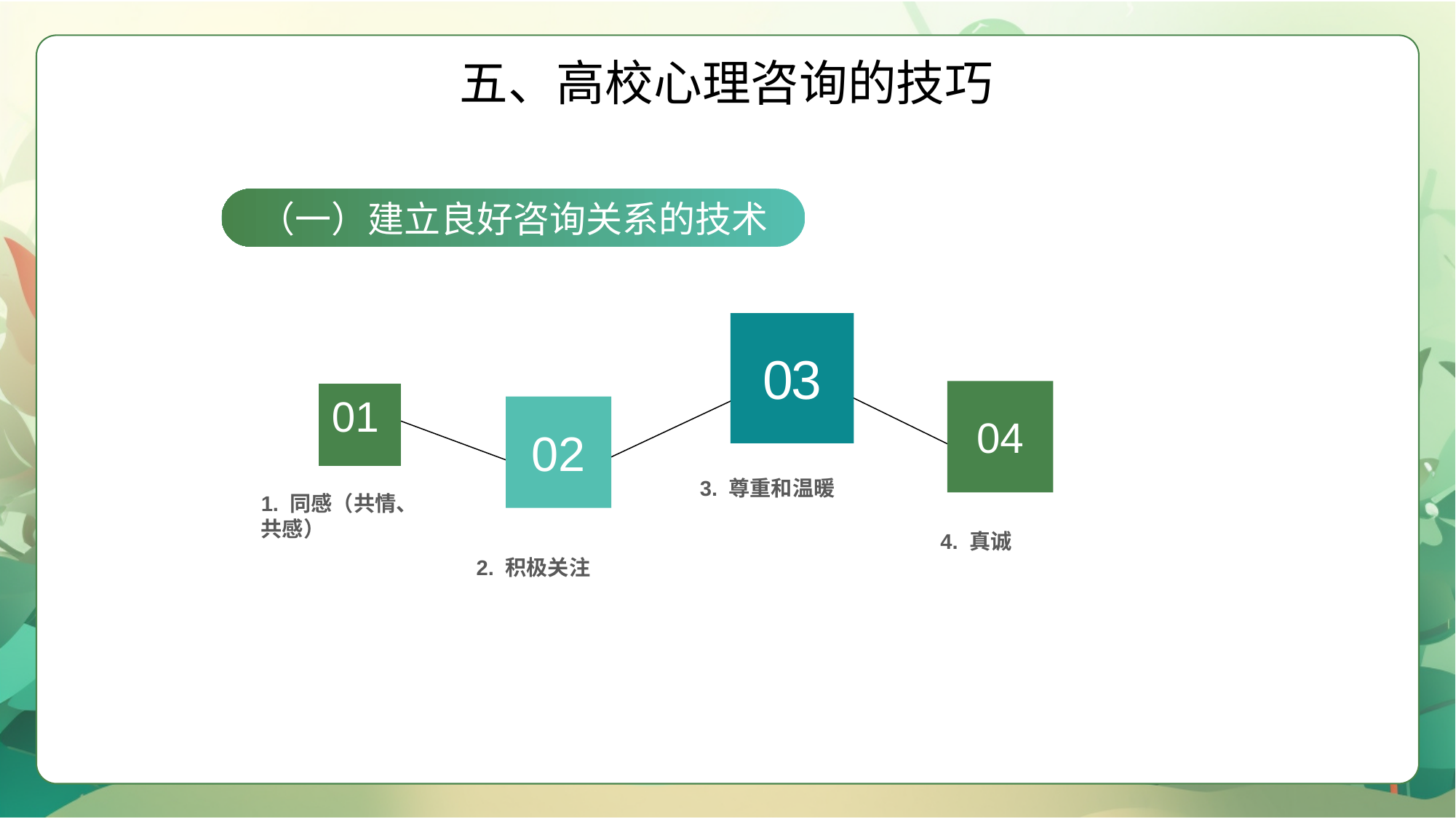

五、高校心理咨询的技巧
（一）建立良好咨询关系的技术

03

04

01

02
3. 尊重和温暖
1. 同感（共情、共感）
4. 真诚
2. 积极关注